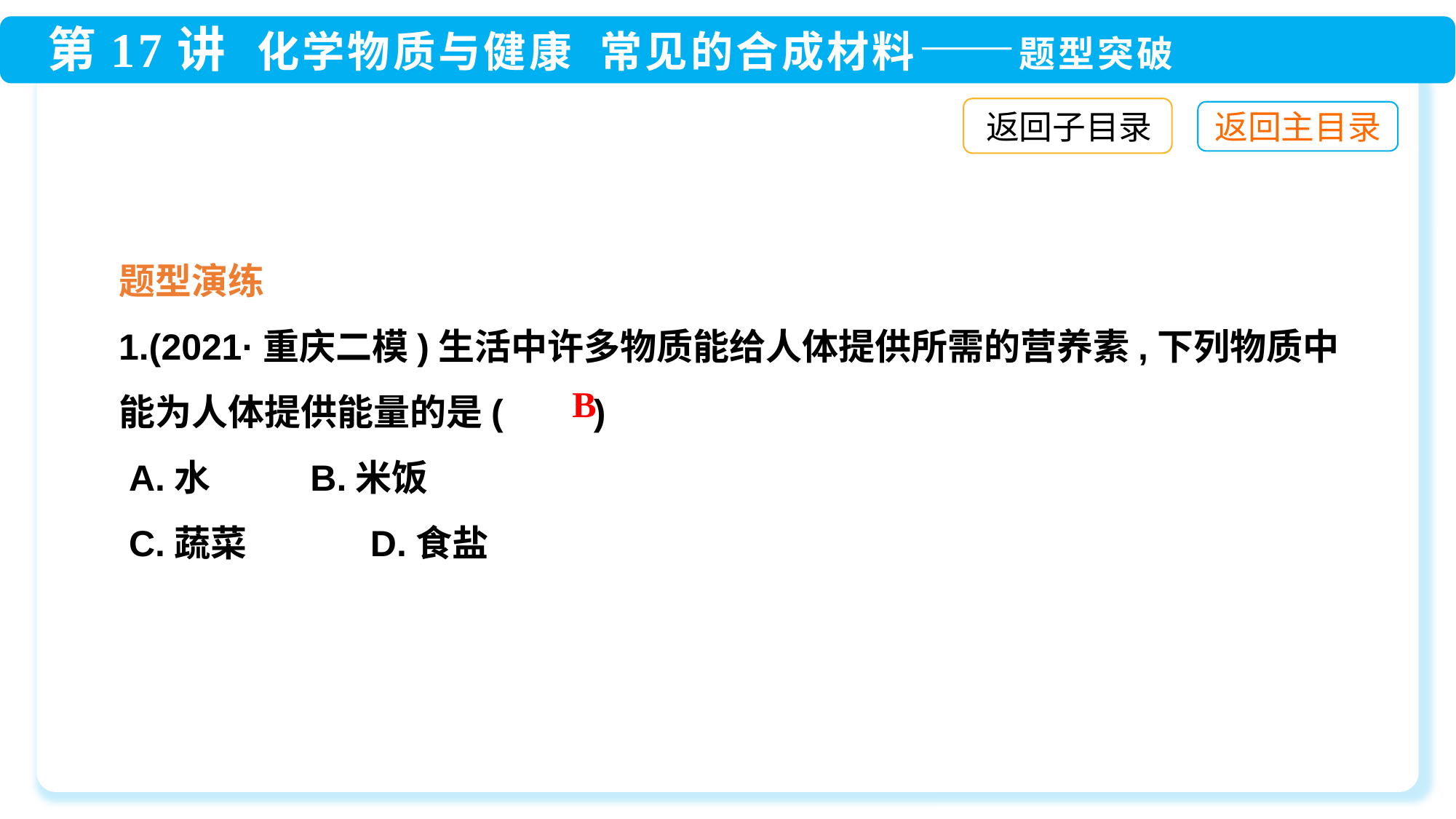

返回子目录
题型演练
1.(2021·重庆二模)生活中许多物质能给人体提供所需的营养素,下列物质中能为人体提供能量的是(　　)
 A.水	         B.米饭
 C.蔬菜	   D.食盐
B